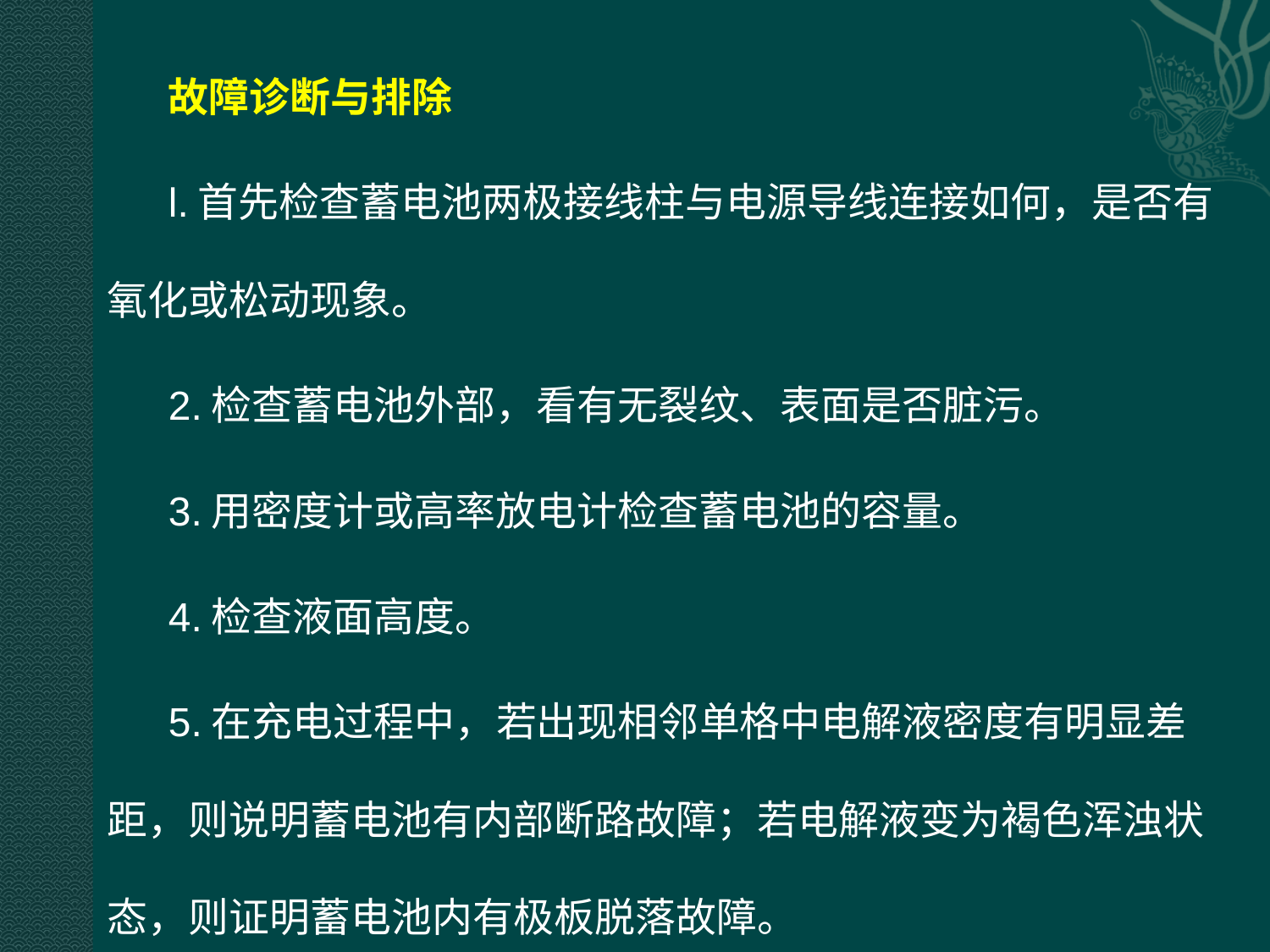

故障诊断与排除
l.首先检查蓄电池两极接线柱与电源导线连接如何，是否有氧化或松动现象。
2.检查蓄电池外部，看有无裂纹、表面是否脏污。
3.用密度计或高率放电计检查蓄电池的容量。
4.检查液面高度。
5.在充电过程中，若出现相邻单格中电解液密度有明显差距，则说明蓄电池有内部断路故障；若电解液变为褐色浑浊状态，则证明蓄电池内有极板脱落故障。